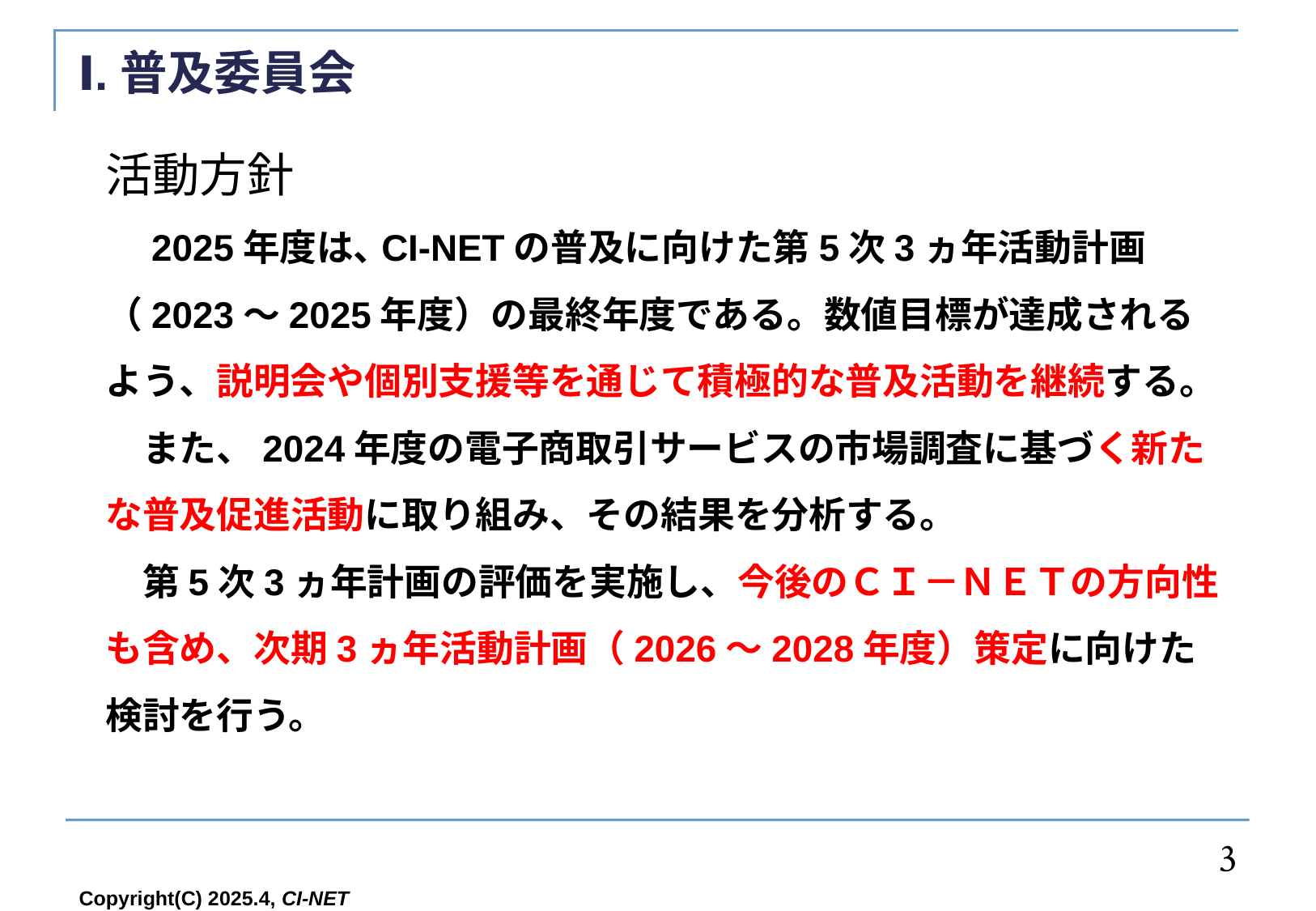

# Ⅰ.普及委員会
活動方針
　2025年度は､CI-NETの普及に向けた第5次3ヵ年活動計画（2023～2025年度）の最終年度である。数値目標が達成されるよう、説明会や個別支援等を通じて積極的な普及活動を継続する。
　また、2024年度の電子商取引サービスの市場調査に基づく新たな普及促進活動に取り組み、その結果を分析する。
　第5次3ヵ年計画の評価を実施し、今後のＣＩ－ＮＥＴの方向性も含め、次期3ヵ年活動計画（2026～2028年度）策定に向けた検討を行う。
3